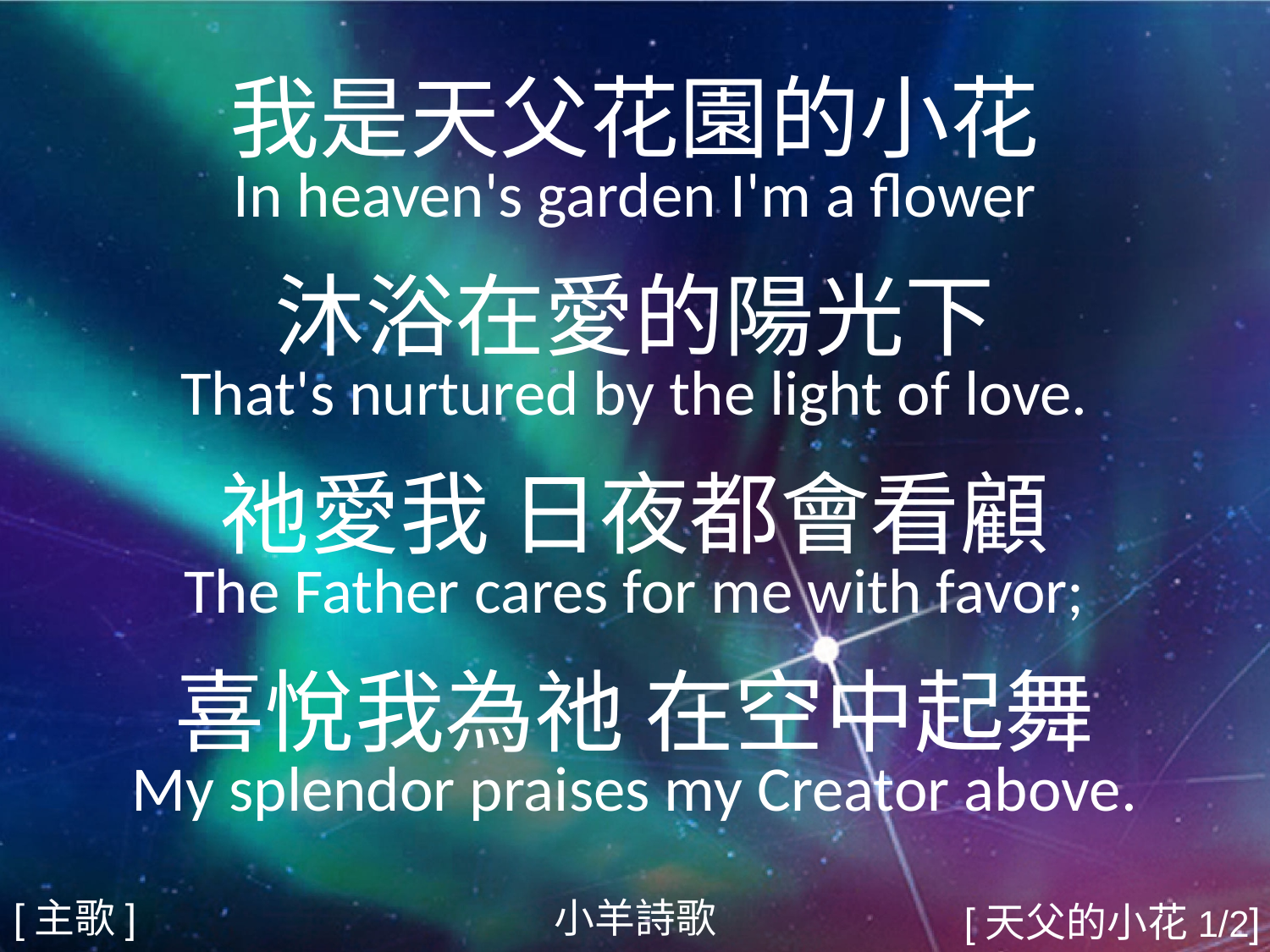

我是天父花園的小花
In heaven's garden I'm a flower

沐浴在愛的陽光下
That's nurtured by the light of love.

祂愛我 日夜都會看顧
The Father cares for me with favor;

喜悅我為祂 在空中起舞
My splendor praises my Creator above.
#

[主歌]
小羊詩歌
[天父的小花1/2]